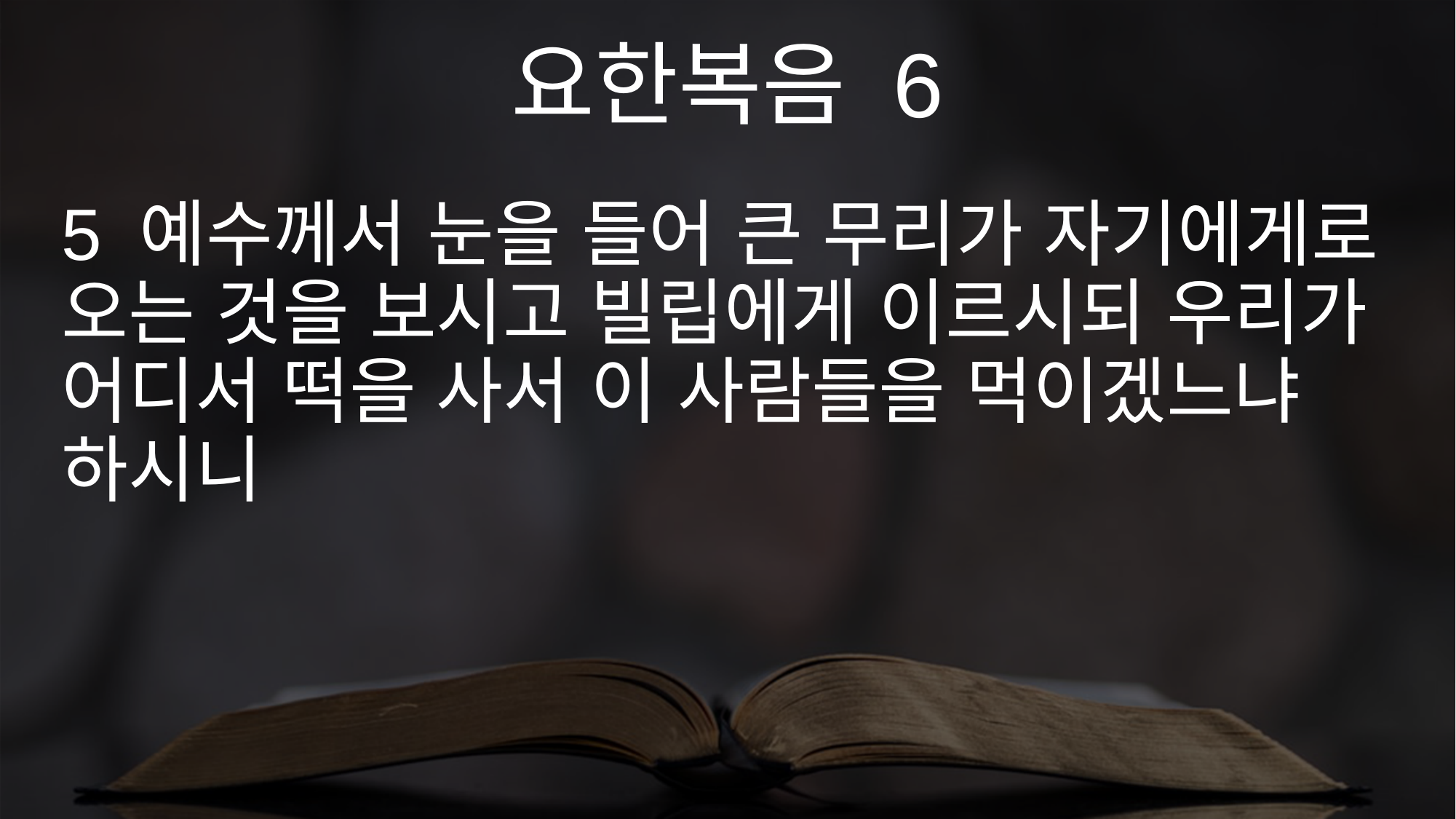

요한복음 6
5 예수께서 눈을 들어 큰 무리가 자기에게로 오는 것을 보시고 빌립에게 이르시되 우리가 어디서 떡을 사서 이 사람들을 먹이겠느냐 하시니